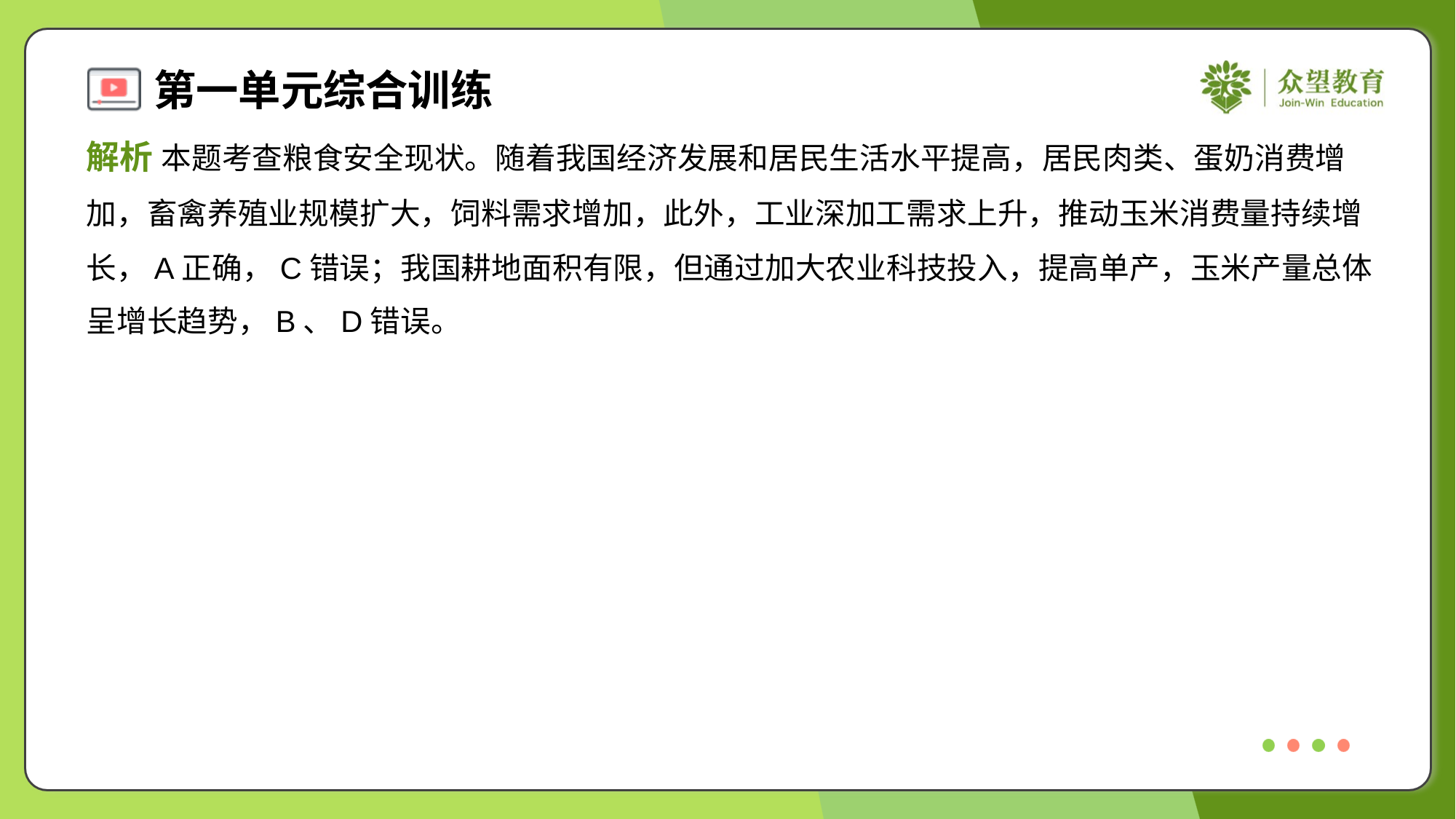

解析 本题考查粮食安全现状。随着我国经济发展和居民生活水平提高，居民肉类、蛋奶消费增
加，畜禽养殖业规模扩大，饲料需求增加，此外，工业深加工需求上升，推动玉米消费量持续增
长，A正确，C错误；我国耕地面积有限，但通过加大农业科技投入，提高单产，玉米产量总体
呈增长趋势，B、D错误。